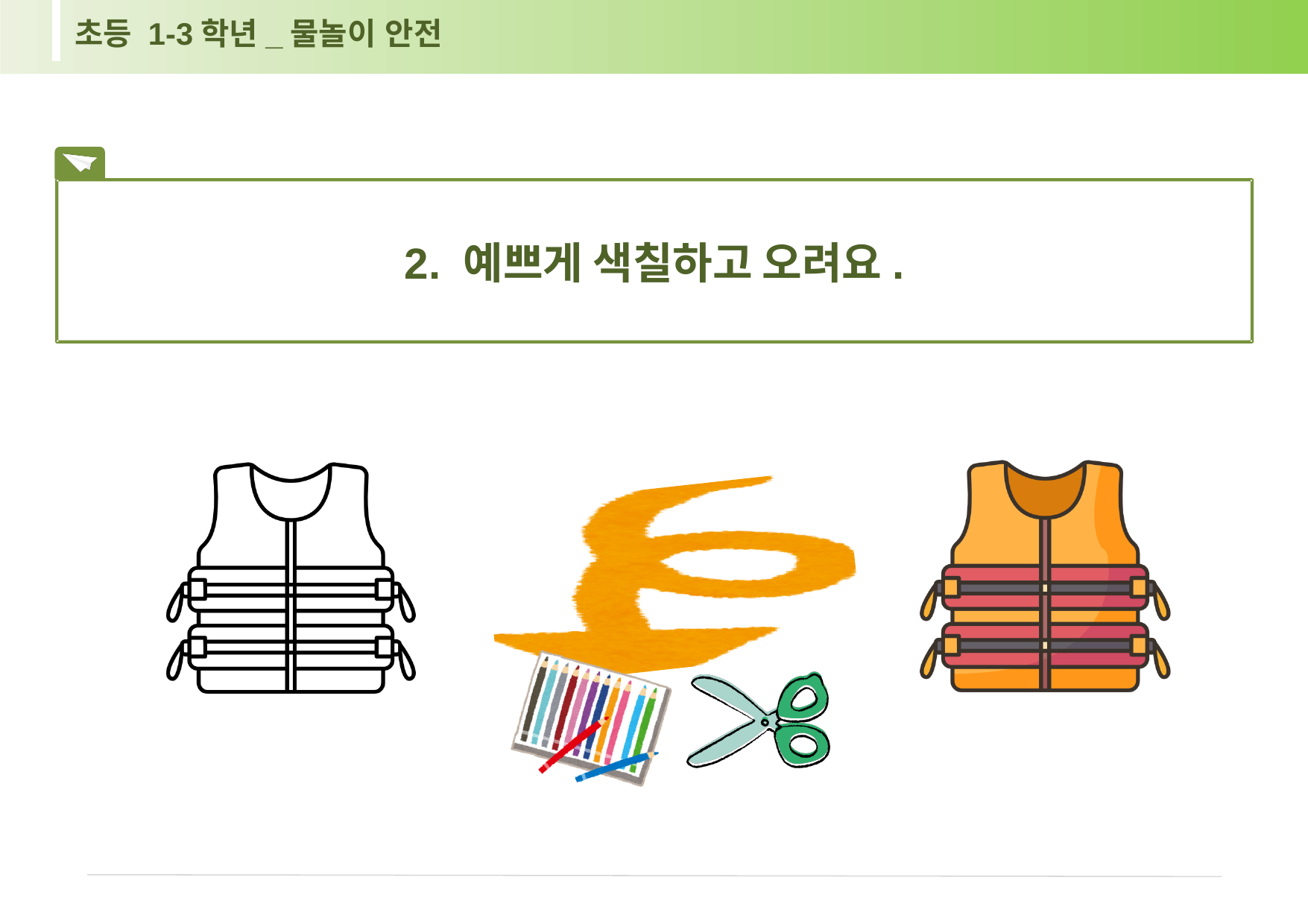

초등 1-3학년_물놀이 안전

2. 예쁘게 색칠하고 오려요.